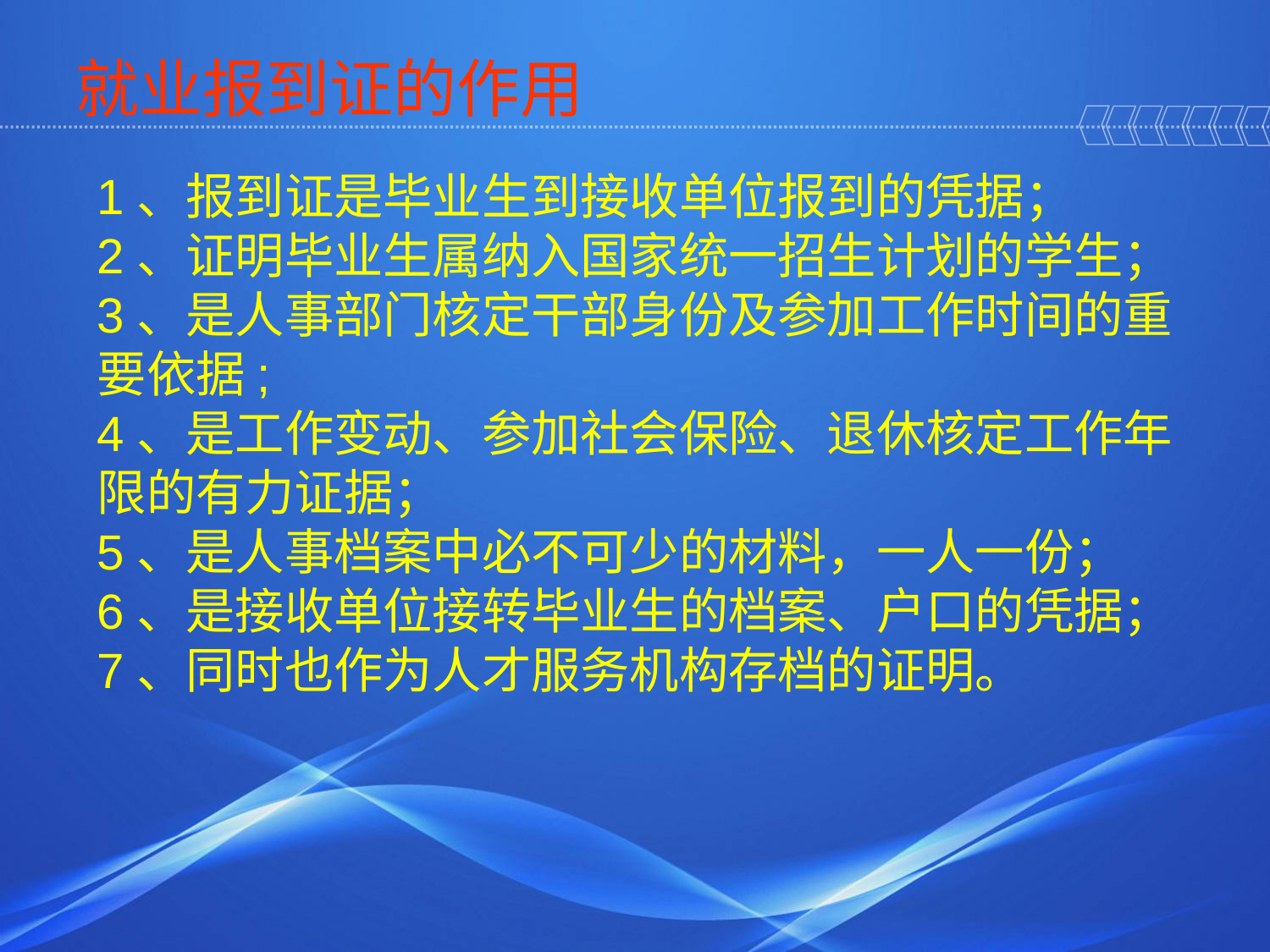

就业报到证的作用

1、报到证是毕业生到接收单位报到的凭据；
2、证明毕业生属纳入国家统一招生计划的学生；
3、是人事部门核定干部身份及参加工作时间的重要依据;
4、是工作变动、参加社会保险、退休核定工作年限的有力证据；
5、是人事档案中必不可少的材料，一人一份；
6、是接收单位接转毕业生的档案、户口的凭据；
7、同时也作为人才服务机构存档的证明。